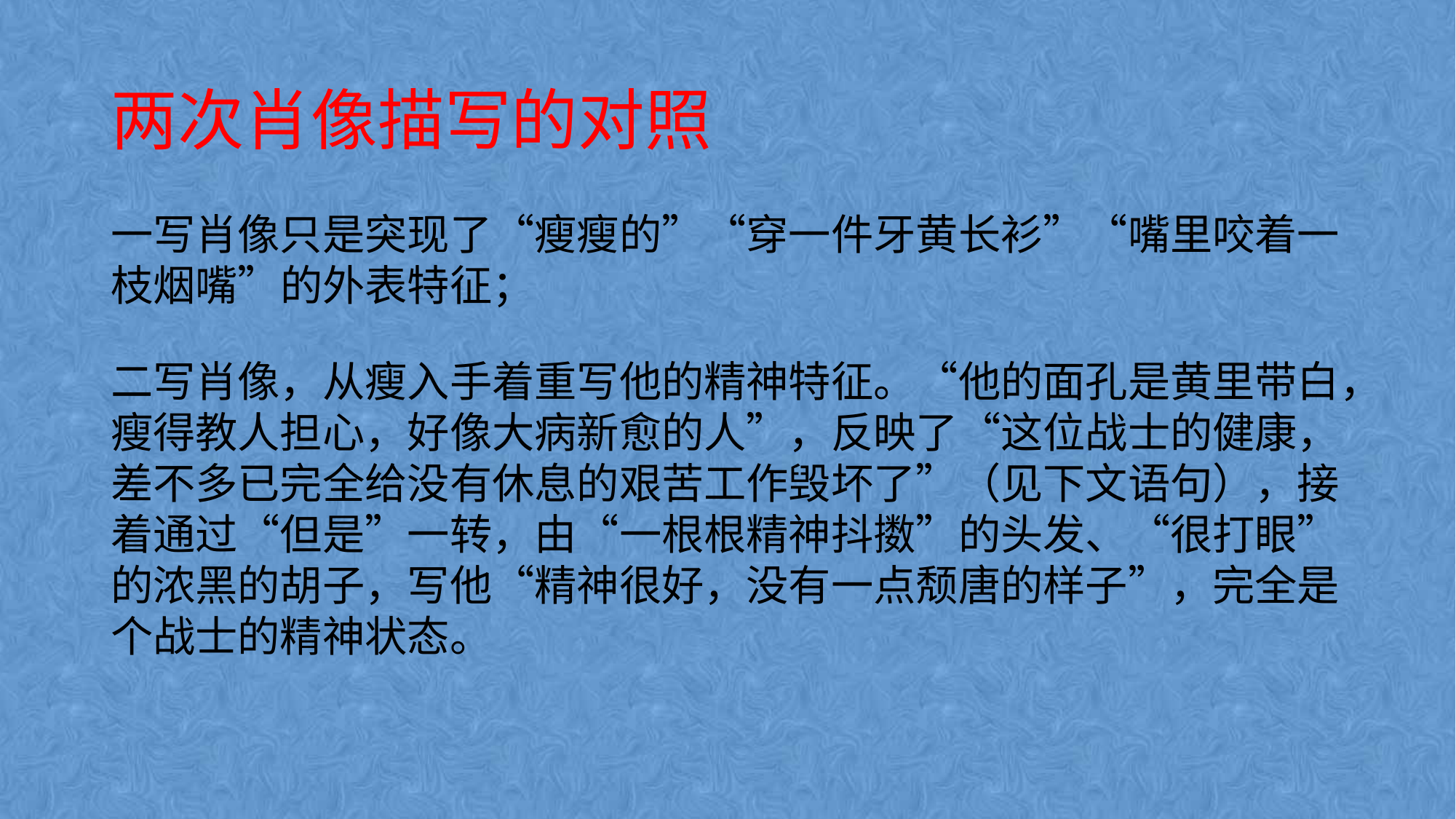

# 两次肖像描写的对照
一写肖像只是突现了“瘦瘦的”“穿一件牙黄长衫”“嘴里咬着一枝烟嘴”的外表特征；
二写肖像，从瘦入手着重写他的精神特征。“他的面孔是黄里带白，瘦得教人担心，好像大病新愈的人”，反映了“这位战士的健康，差不多已完全给没有休息的艰苦工作毁坏了”（见下文语句），接着通过“但是”一转，由“一根根精神抖擞”的头发、“很打眼”的浓黑的胡子，写他“精神很好，没有一点颓唐的样子”，完全是个战士的精神状态。